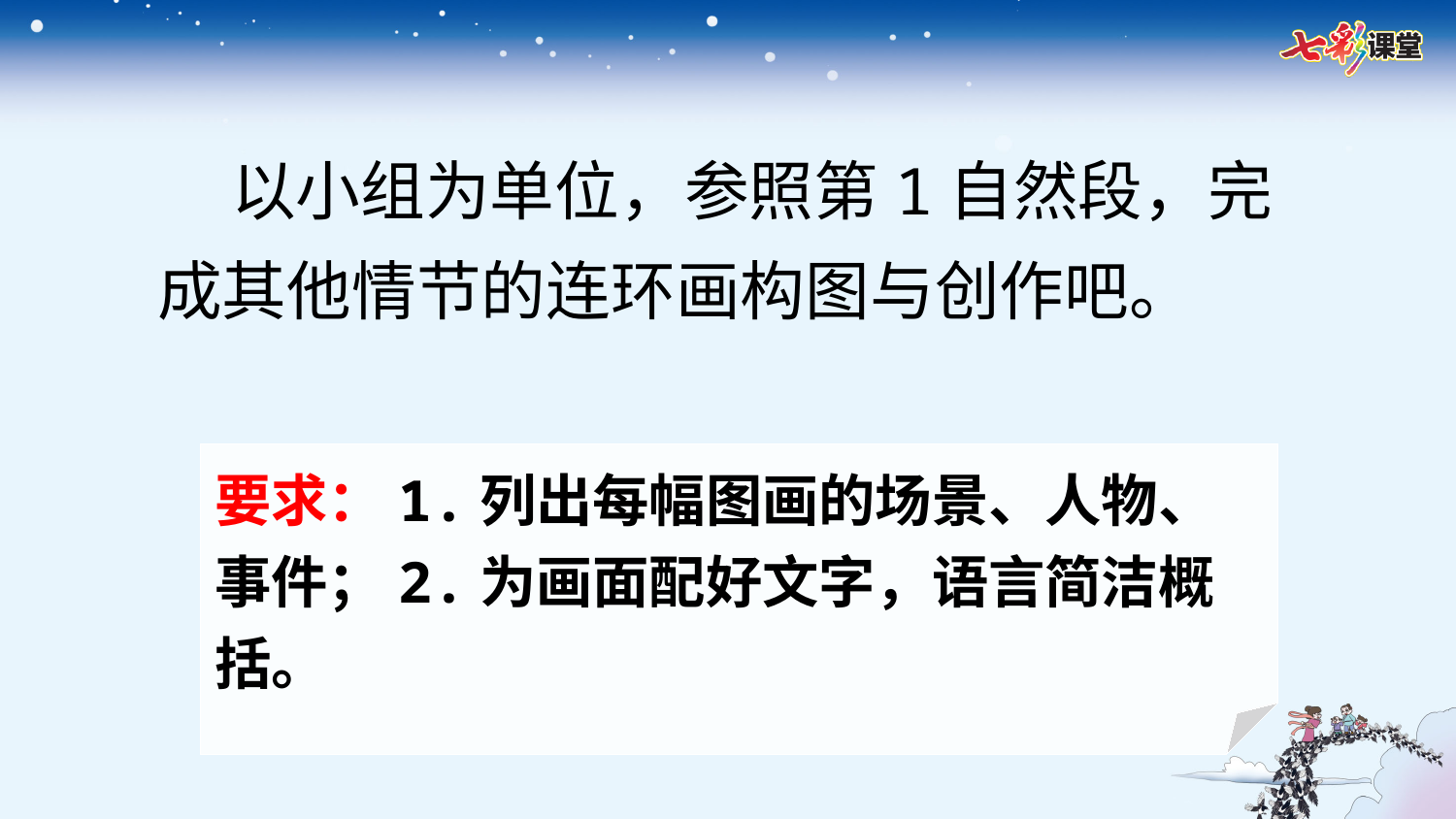

以小组为单位，参照第1自然段，完成其他情节的连环画构图与创作吧。
要求：1.列出每幅图画的场景、人物、事件；2.为画面配好文字，语言简洁概括。